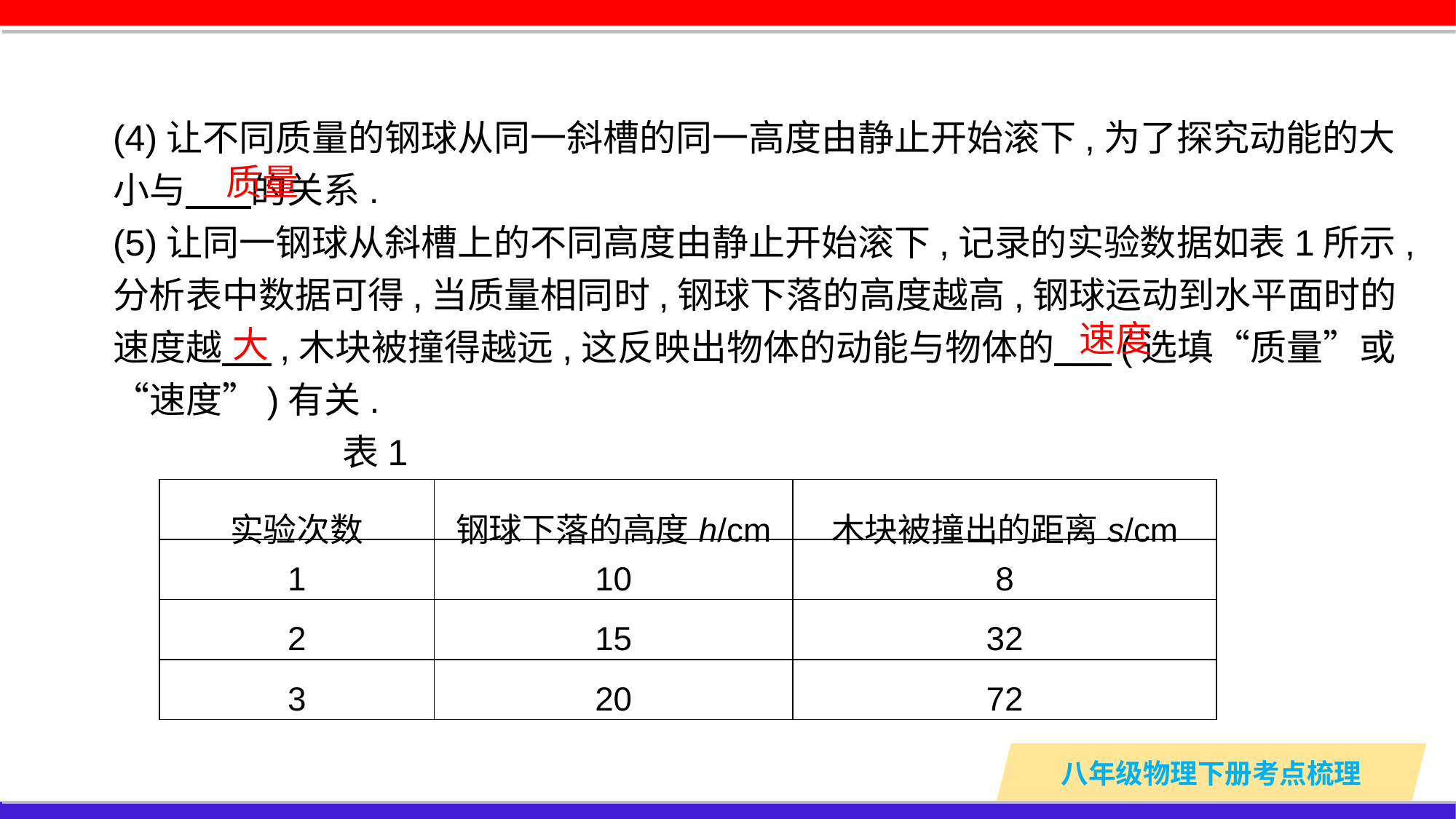

(4)让不同质量的钢球从同一斜槽的同一高度由静止开始滚下,为了探究动能的大小与        的关系.
(5)让同一钢球从斜槽上的不同高度由静止开始滚下,记录的实验数据如表1所示,分析表中数据可得,当质量相同时,钢球下落的高度越高,钢球运动到水平面时的速度越      ,木块被撞得越远,这反映出物体的动能与物体的       (选填“质量”或“速度”)有关.
                           表1
质量
速度
大
| 实验次数 | 钢球下落的高度h/cm | 木块被撞出的距离s/cm |
| --- | --- | --- |
| 1 | 10 | 8 |
| 2 | 15 | 32 |
| 3 | 20 | 72 |